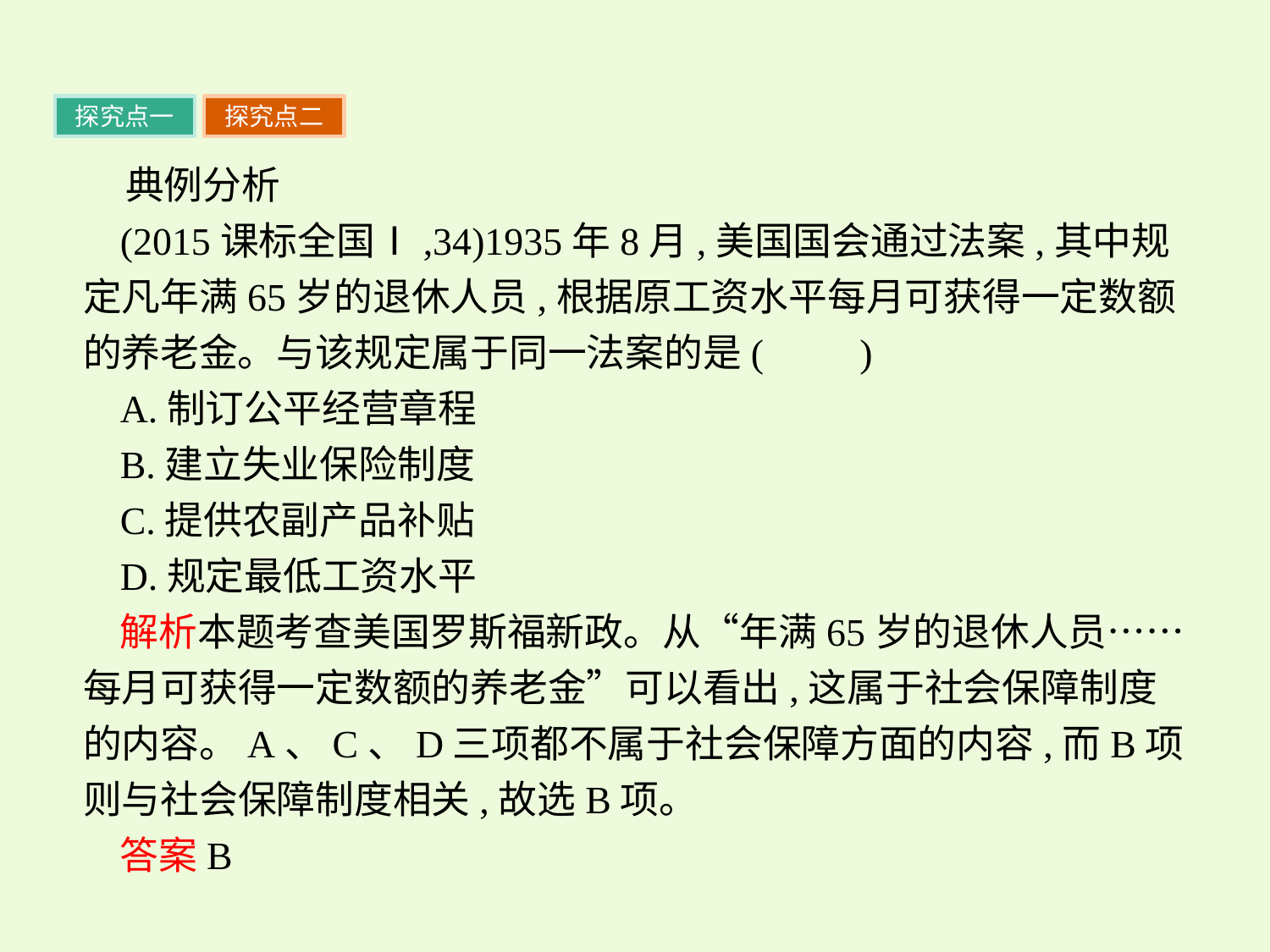

探究点一
探究点二
典例分析
(2015课标全国Ⅰ,34)1935年8月,美国国会通过法案,其中规定凡年满65岁的退休人员,根据原工资水平每月可获得一定数额的养老金。与该规定属于同一法案的是(　　)
A.制订公平经营章程
B.建立失业保险制度
C.提供农副产品补贴
D.规定最低工资水平
解析本题考查美国罗斯福新政。从“年满65岁的退休人员……每月可获得一定数额的养老金”可以看出,这属于社会保障制度的内容。A、C、D三项都不属于社会保障方面的内容,而B项则与社会保障制度相关,故选B项。
答案B